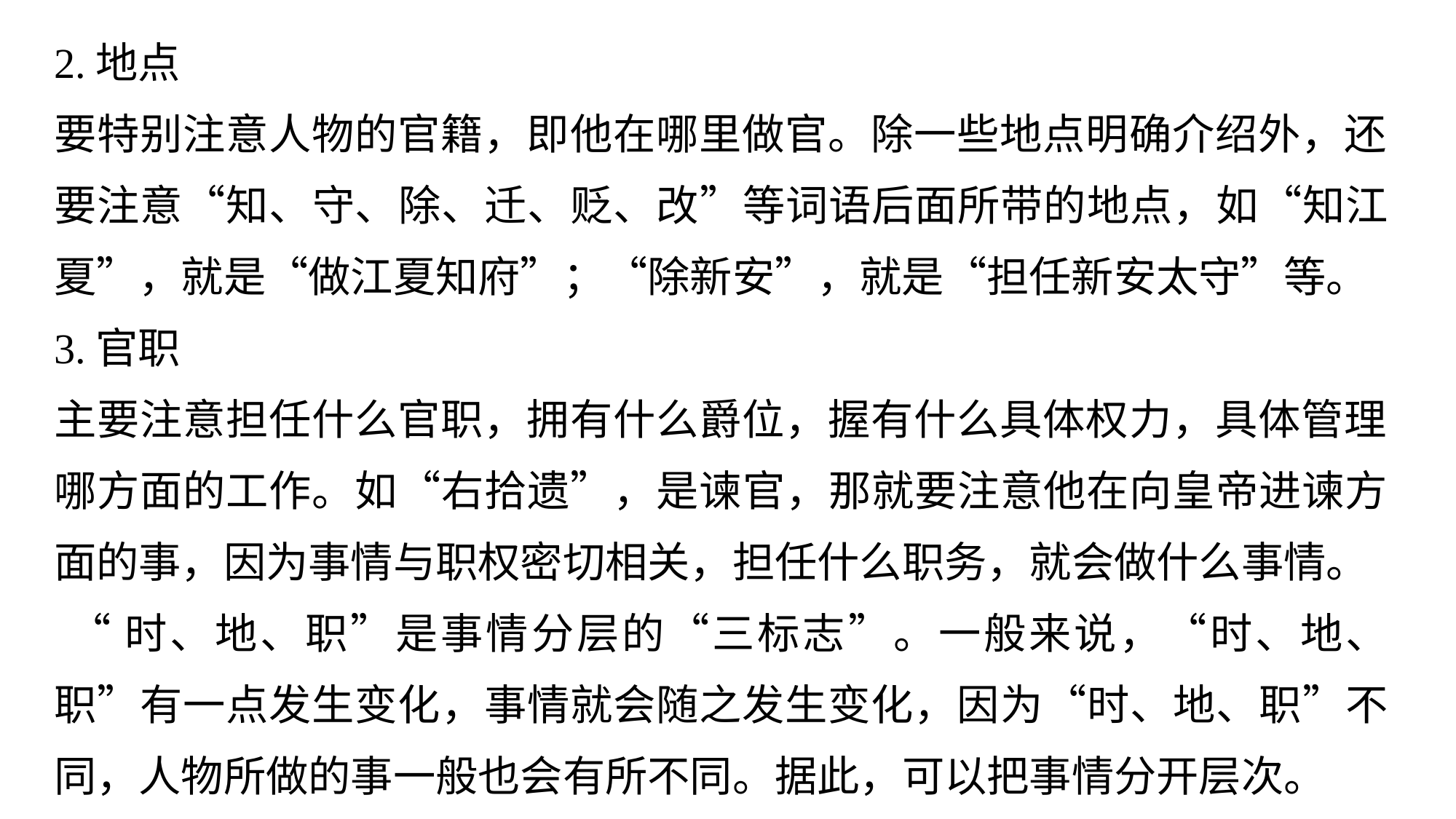

2.地点
要特别注意人物的官籍，即他在哪里做官。除一些地点明确介绍外，还要注意“知、守、除、迁、贬、改”等词语后面所带的地点，如“知江夏”，就是“做江夏知府”；“除新安”，就是“担任新安太守”等。
3.官职
主要注意担任什么官职，拥有什么爵位，握有什么具体权力，具体管理哪方面的工作。如“右拾遗”，是谏官，那就要注意他在向皇帝进谏方面的事，因为事情与职权密切相关，担任什么职务，就会做什么事情。
 “时、地、职”是事情分层的“三标志”。一般来说，“时、地、职”有一点发生变化，事情就会随之发生变化，因为“时、地、职”不同，人物所做的事一般也会有所不同。据此，可以把事情分开层次。